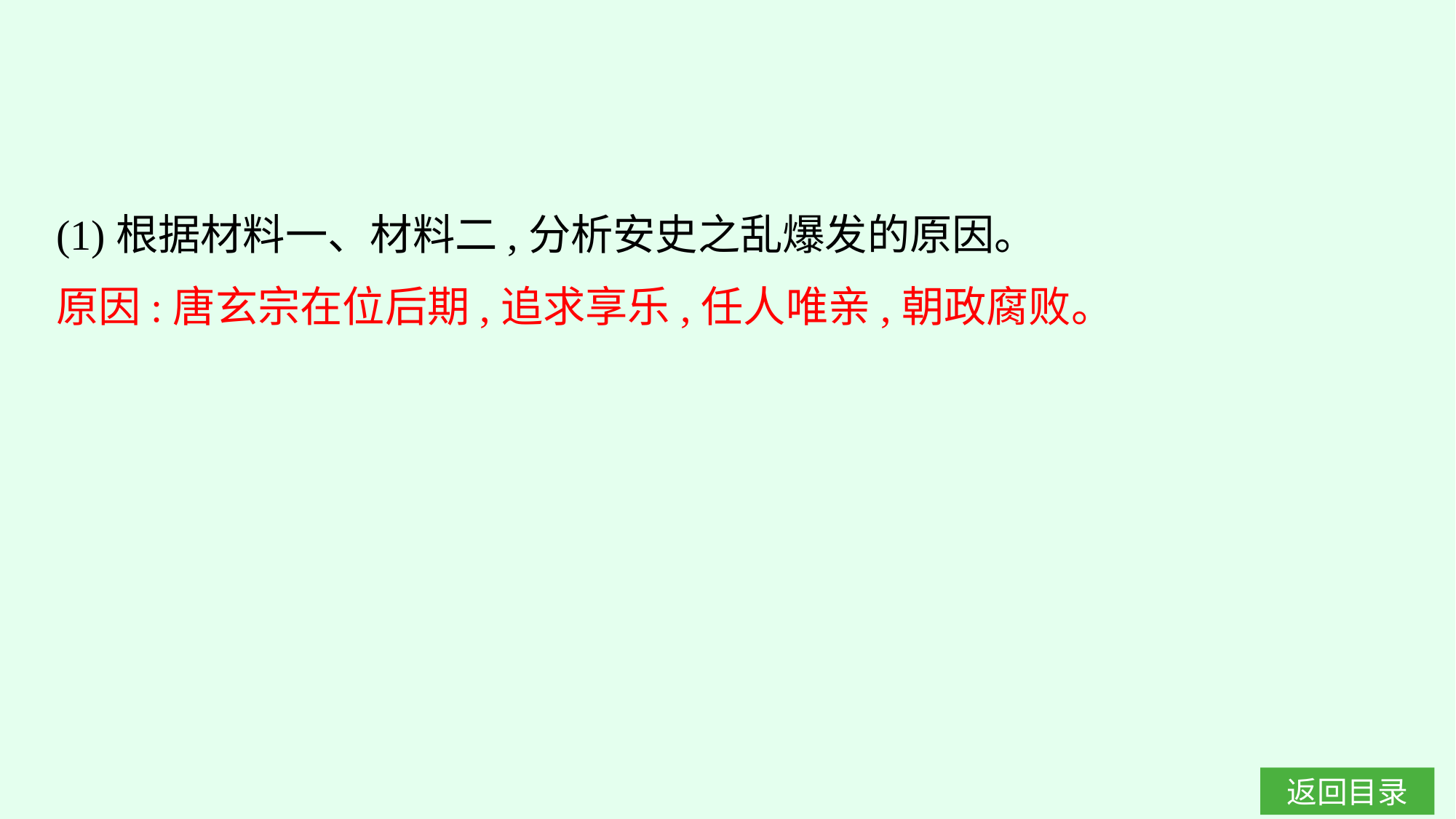

(1)根据材料一、材料二,分析安史之乱爆发的原因。
原因:唐玄宗在位后期,追求享乐,任人唯亲,朝政腐败。